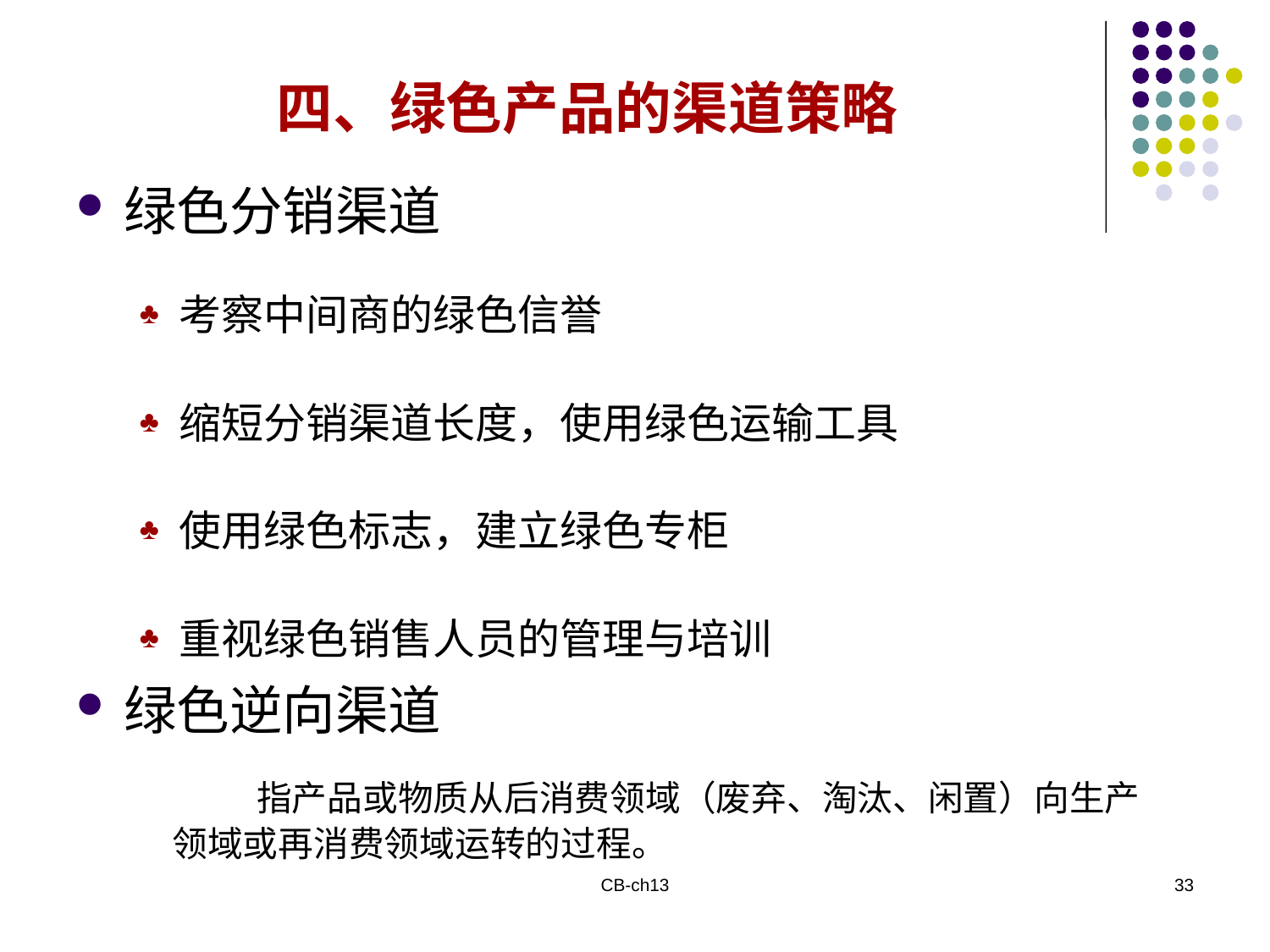

四、绿色产品的渠道策略
绿色分销渠道
考察中间商的绿色信誉
缩短分销渠道长度，使用绿色运输工具
使用绿色标志，建立绿色专柜
重视绿色销售人员的管理与培训
绿色逆向渠道
           指产品或物质从后消费领域（废弃、淘汰、闲置）向生产领域或再消费领域运转的过程。
CB-ch13
33